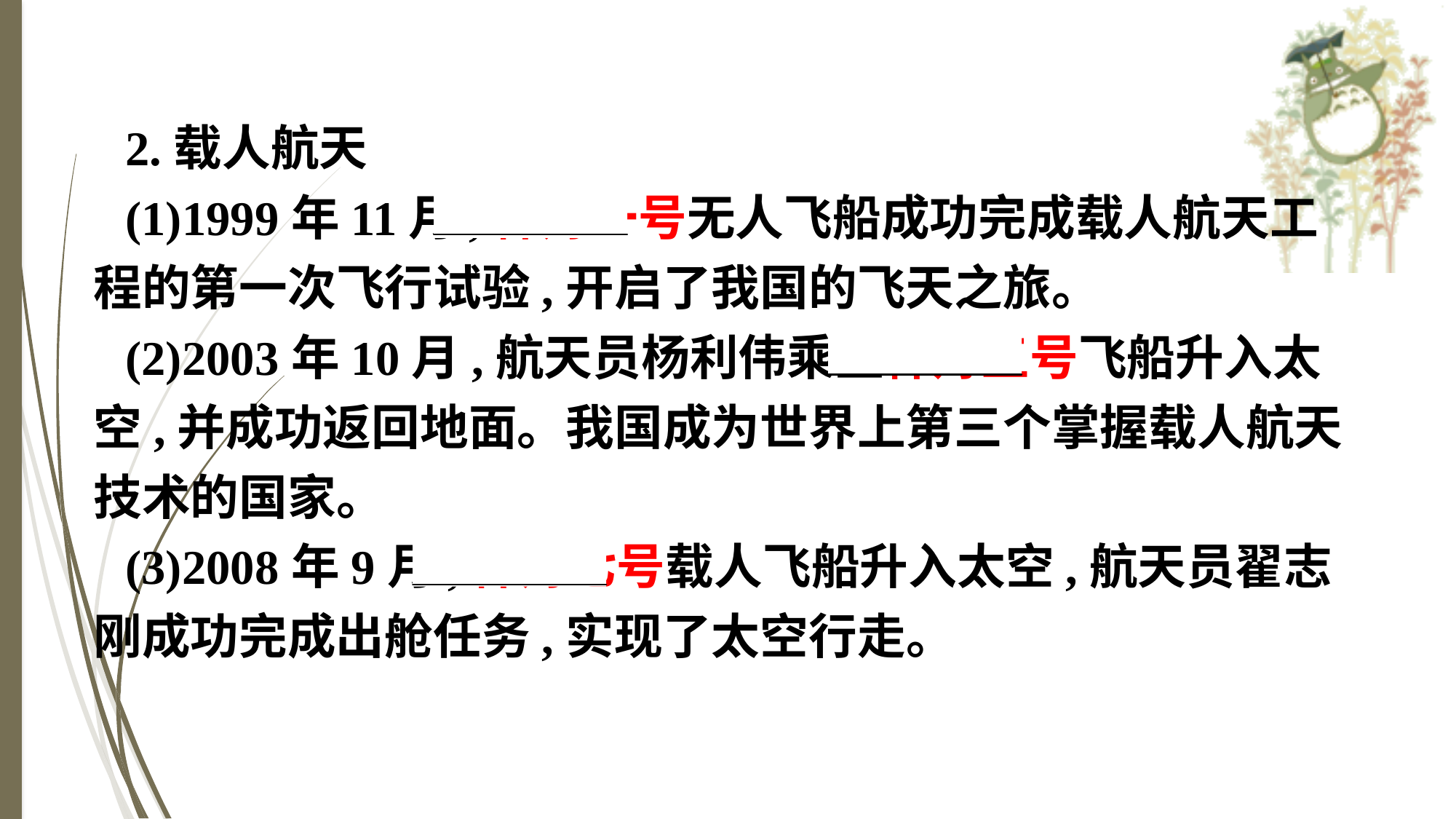

2.载人航天
(1)1999年11月,神舟一号无人飞船成功完成载人航天工程的第一次飞行试验,开启了我国的飞天之旅。
(2)2003年10月,航天员杨利伟乘坐神舟五号飞船升入太空,并成功返回地面。我国成为世界上第三个掌握载人航天技术的国家。
(3)2008年9月,神舟七号载人飞船升入太空,航天员翟志刚成功完成出舱任务,实现了太空行走。